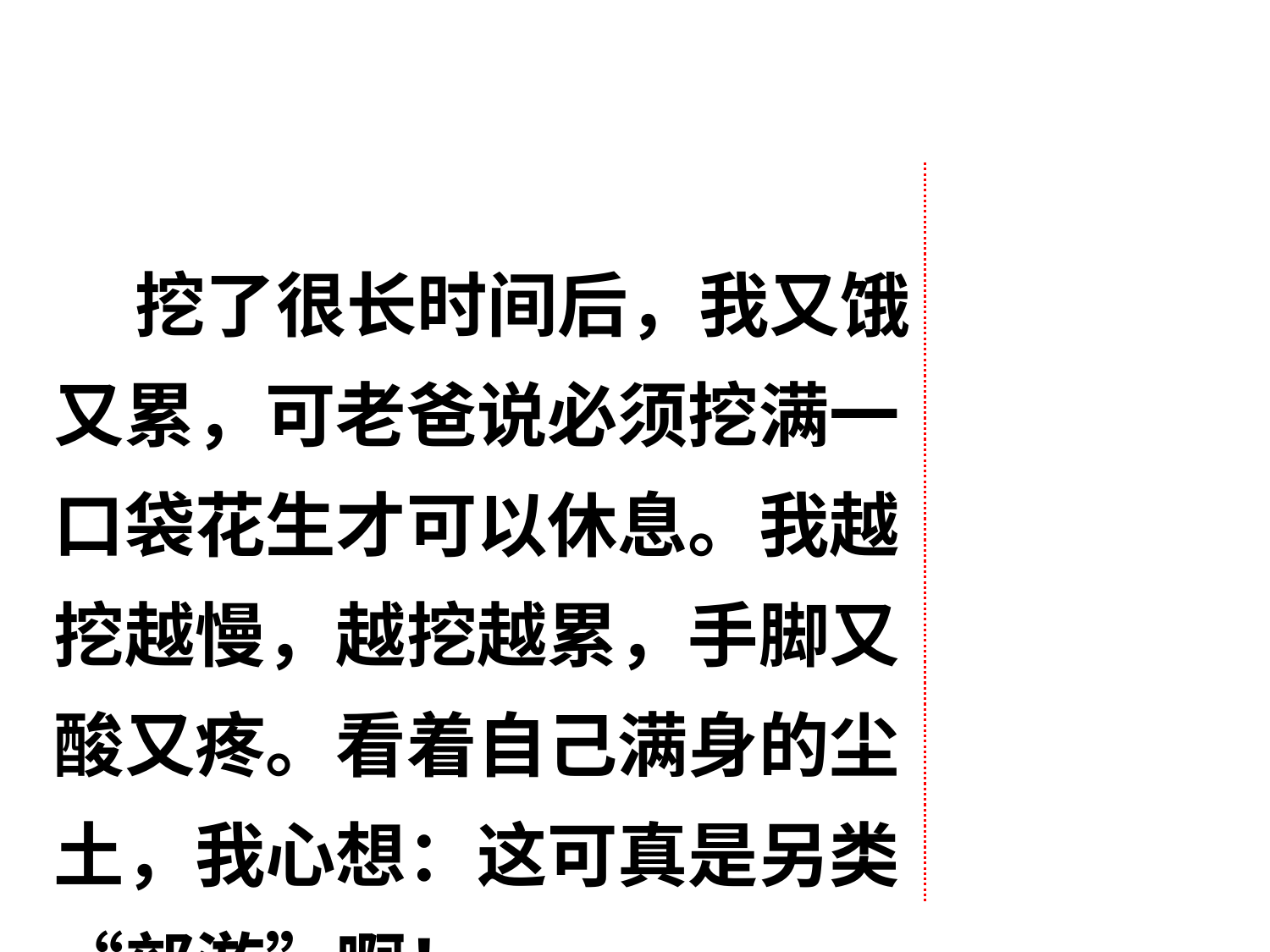

挖了很长时间后，我又饿又累，可老爸说必须挖满一口袋花生才可以休息。我越挖越慢，越挖越累，手脚又酸又疼。看着自己满身的尘土，我心想：这可真是另类“郊游”啊！